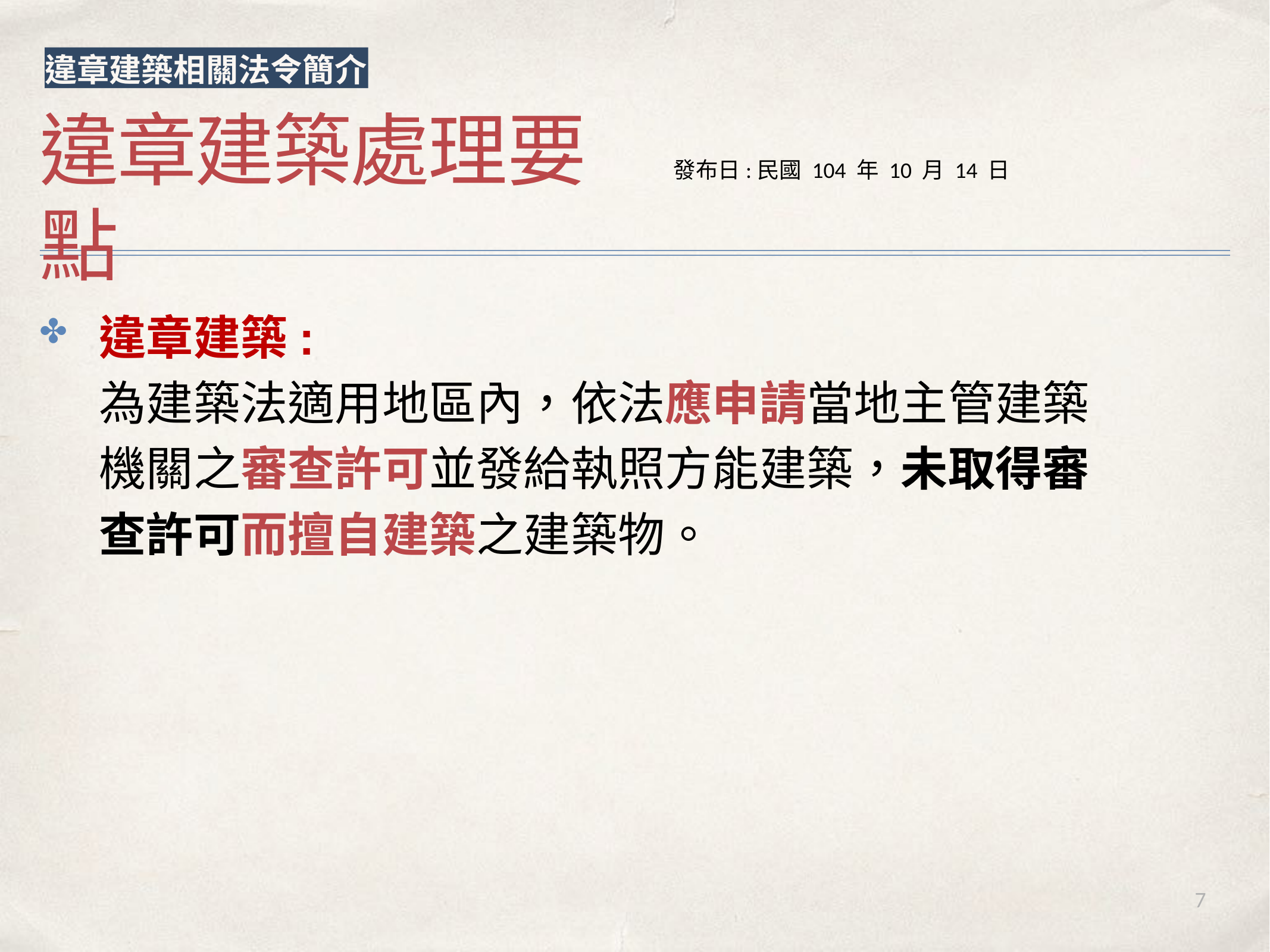

違章建築相關法令簡介
# 違章建築處理要點
發布日:民國 104 年 10 月 14 日
違章建築:
為建築法適⽤地區內，依法應申請當地主管建築
機關之審查許可並發給執照⽅能建築，未取得審
查許可⽽擅⾃建築之建築物。
✤
7